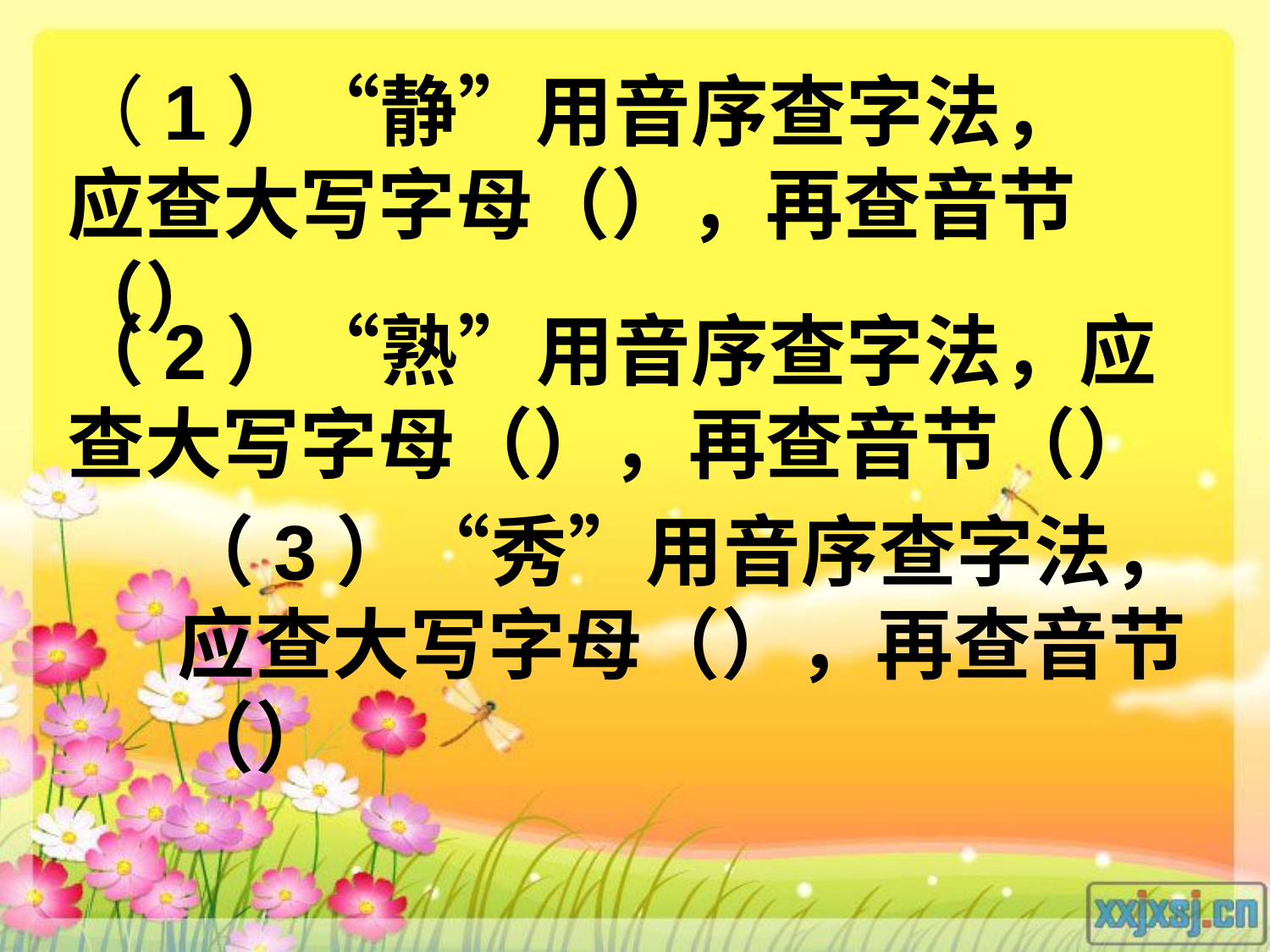

（1）“静”用音序查字法，应查大写字母（），再查音节（）
（2）“熟”用音序查字法，应查大写字母（），再查音节（）
（3）“秀”用音序查字法，应查大写字母（），再查音节（）